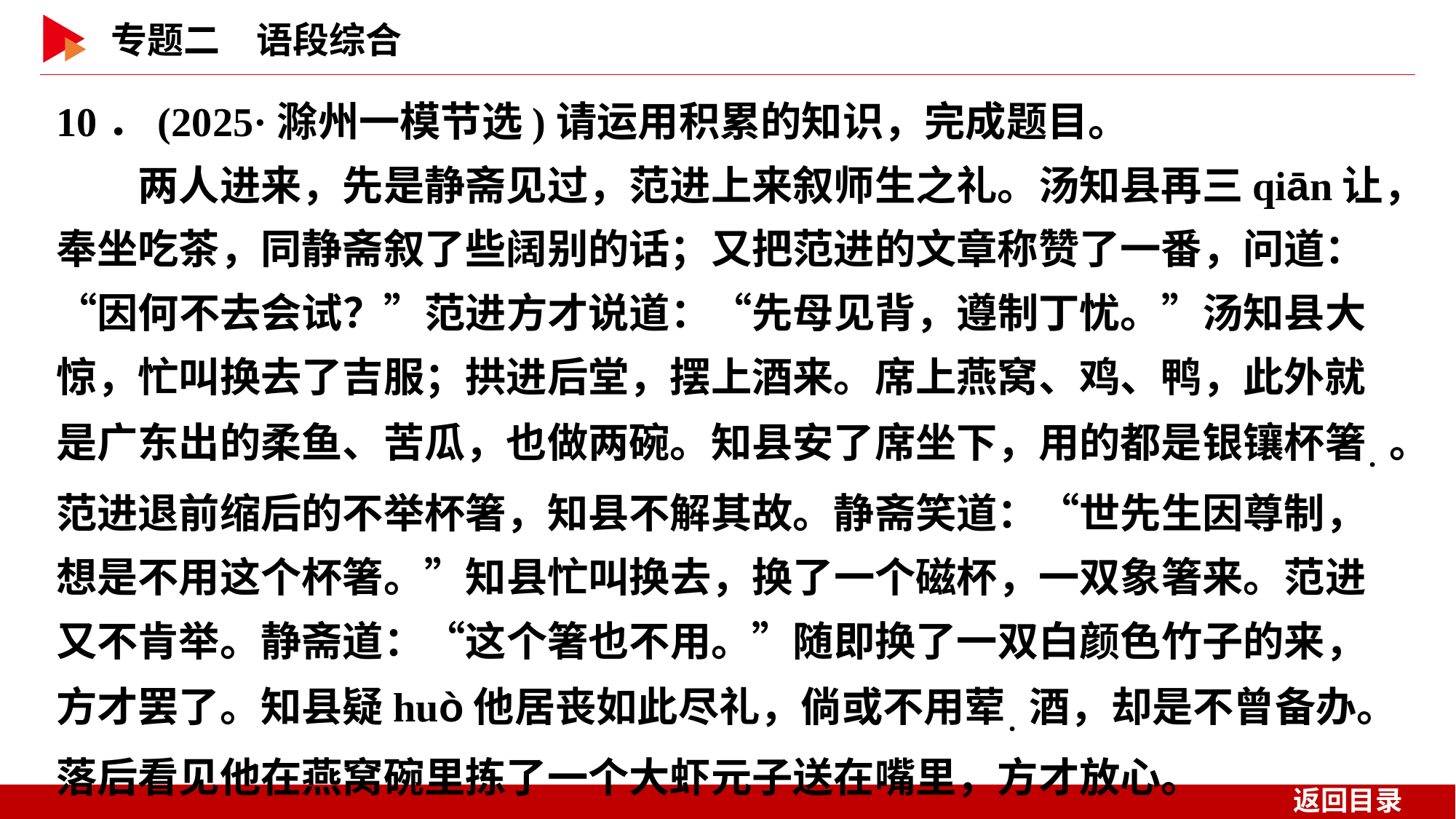

10．(2025·滁州一模节选)请运用积累的知识，完成题目。
　　两人进来，先是静斋见过，范进上来叙师生之礼。汤知县再三qiān让，奉坐吃茶，同静斋叙了些阔别的话；又把范进的文章称赞了一番，问道：“因何不去会试？”范进方才说道：“先母见背，遵制丁忧。”汤知县大惊，忙叫换去了吉服；拱进后堂，摆上酒来。席上燕窝、鸡、鸭，此外就是广东出的柔鱼、苦瓜，也做两碗。知县安了席坐下，用的都是银镶杯箸．。范进退前缩后的不举杯箸，知县不解其故。静斋笑道：“世先生因尊制，想是不用这个杯箸。”知县忙叫换去，换了一个磁杯，一双象箸来。范进又不肯举。静斋道：“这个箸也不用。”随即换了一双白颜色竹子的来，方才罢了。知县疑huò他居丧如此尽礼，倘或不用荤．酒，却是不曾备办。落后看见他在燕窝碗里拣了一个大虾元子送在嘴里，方才放心。